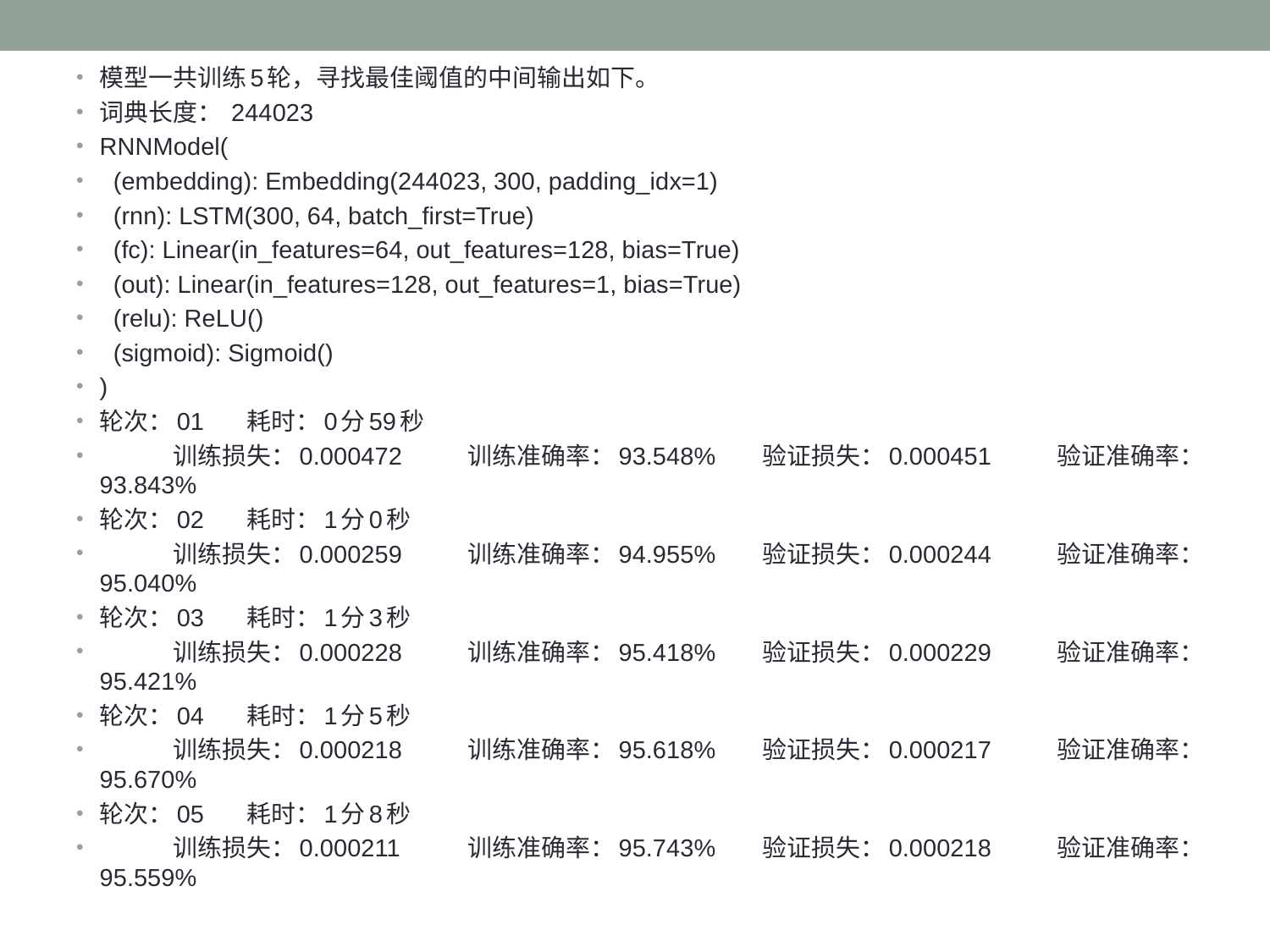

模型一共训练5轮，寻找最佳阈值的中间输出如下。
词典长度： 244023
RNNModel(
  (embedding): Embedding(244023, 300, padding_idx=1)
  (rnn): LSTM(300, 64, batch_first=True)
  (fc): Linear(in_features=64, out_features=128, bias=True)
  (out): Linear(in_features=128, out_features=1, bias=True)
  (relu): ReLU()
  (sigmoid): Sigmoid()
)
轮次：01 	耗时：0分59秒
	训练损失：0.000472	训练准确率：93.548%	验证损失：0.000451	验证准确率：93.843%
轮次：02 	耗时：1分0秒
	训练损失：0.000259	训练准确率：94.955%	验证损失：0.000244	验证准确率：95.040%
轮次：03 	耗时：1分3秒
	训练损失：0.000228	训练准确率：95.418%	验证损失：0.000229	验证准确率：95.421%
轮次：04 	耗时：1分5秒
	训练损失：0.000218	训练准确率：95.618%	验证损失：0.000217	验证准确率：95.670%
轮次：05 	耗时：1分8秒
	训练损失：0.000211	训练准确率：95.743%	验证损失：0.000218	验证准确率：95.559%